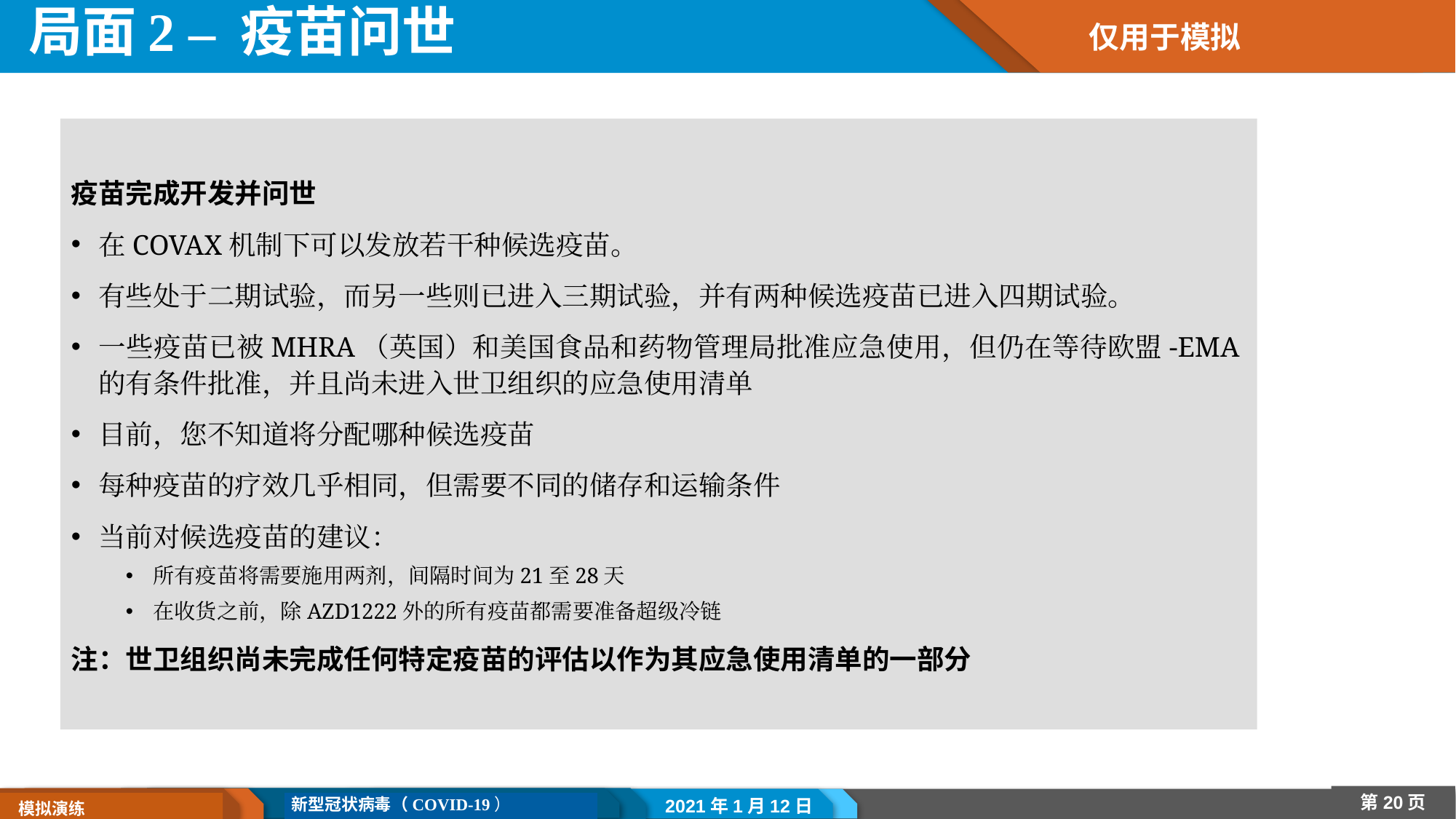

# 局面2 – 疫苗问世

仅用于模拟
疫苗完成开发并问世
在COVAX机制下可以发放若干种候选疫苗。
有些处于二期试验，而另一些则已进入三期试验，并有两种候选疫苗已进入四期试验。
一些疫苗已被MHRA（英国）和美国食品和药物管理局批准应急使用，但仍在等待欧盟-EMA的有条件批准，并且尚未进入世卫组织的应急使用清单
目前，您不知道将分配哪种候选疫苗
每种疫苗的疗效几乎相同，但需要不同的储存和运输条件
当前对候选疫苗的建议：
所有疫苗将需要施用两剂，间隔时间为21至28天
在收货之前，除AZD1222外的所有疫苗都需要准备超级冷链
注：世卫组织尚未完成任何特定疫苗的评估以作为其应急使用清单的一部分
2021年1月12日
第20页
新型冠状病毒（COVID-19）
  模拟演练